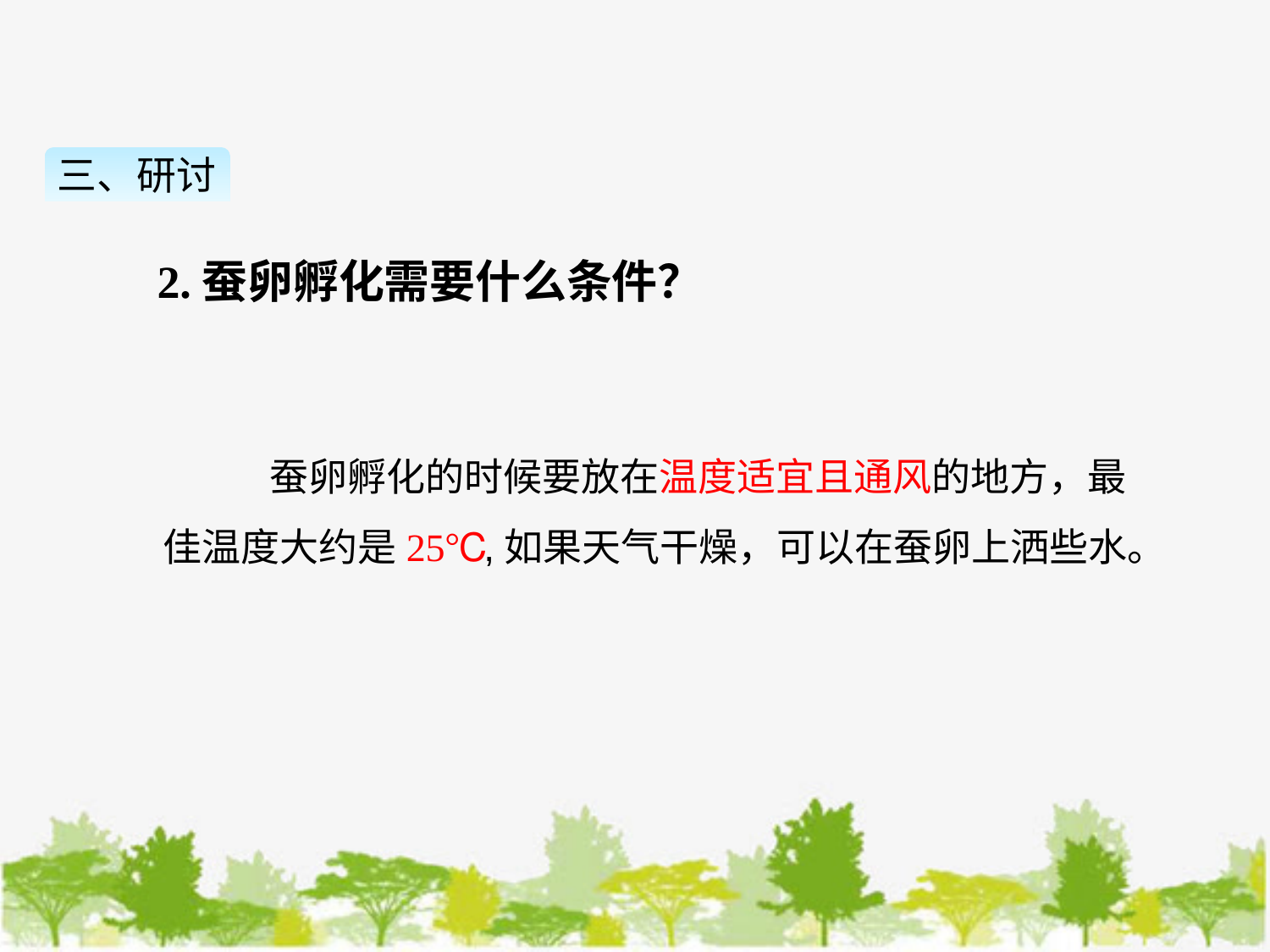

三、研讨
2.蚕卵孵化需要什么条件？
         蚕卵孵化的时候要放在温度适宜且通风的地方，最佳温度大约是25℃,如果天气干燥，可以在蚕卵上洒些水。